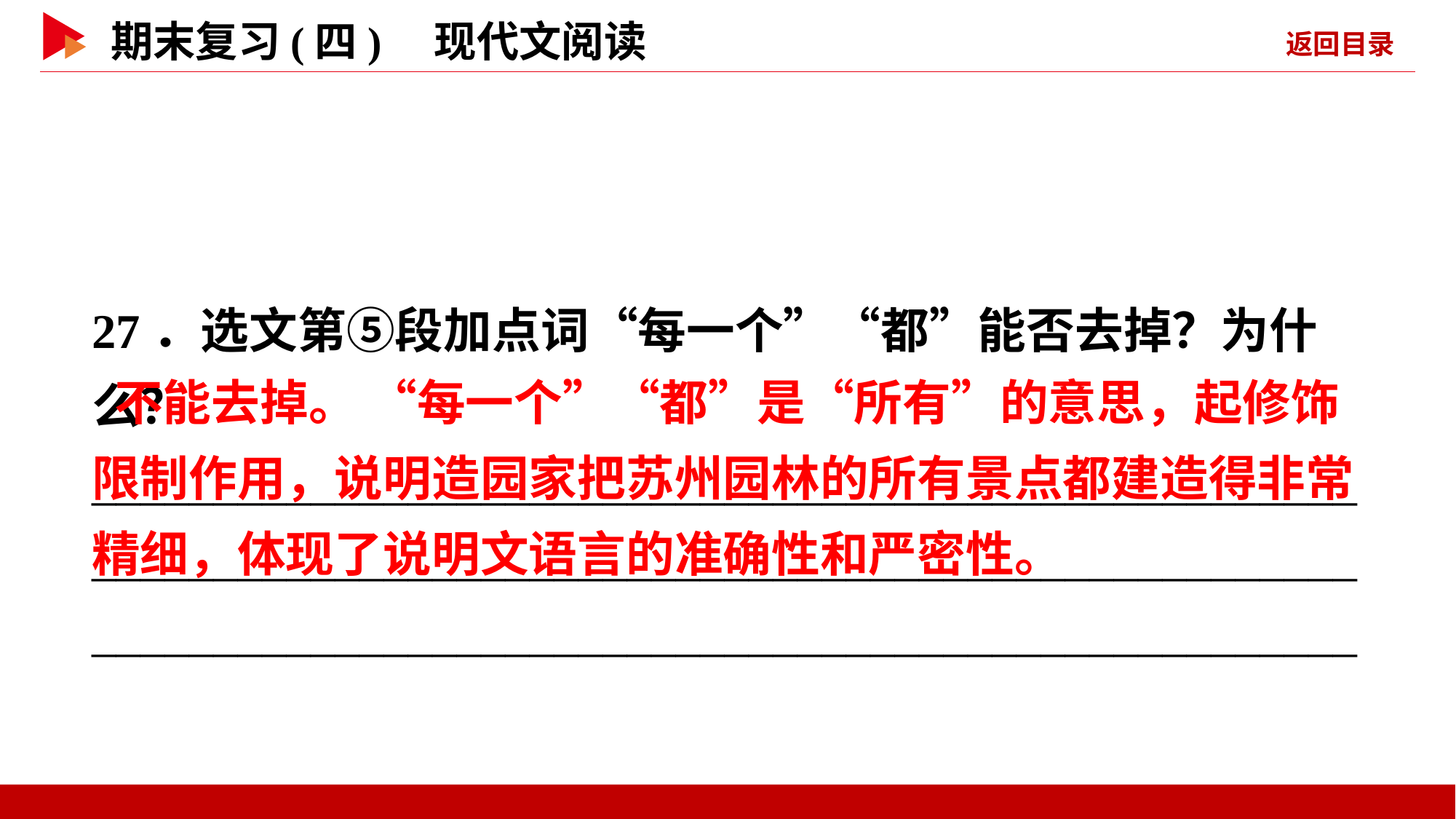

27．选文第⑤段加点词“每一个”“都”能否去掉？为什么？
____________________________________________________________________________________________________________________________________________________________
 不能去掉。 “每一个”“都”是“所有”的意思，起修饰限制作用，说明造园家把苏州园林的所有景点都建造得非常精细，体现了说明文语言的准确性和严密性。